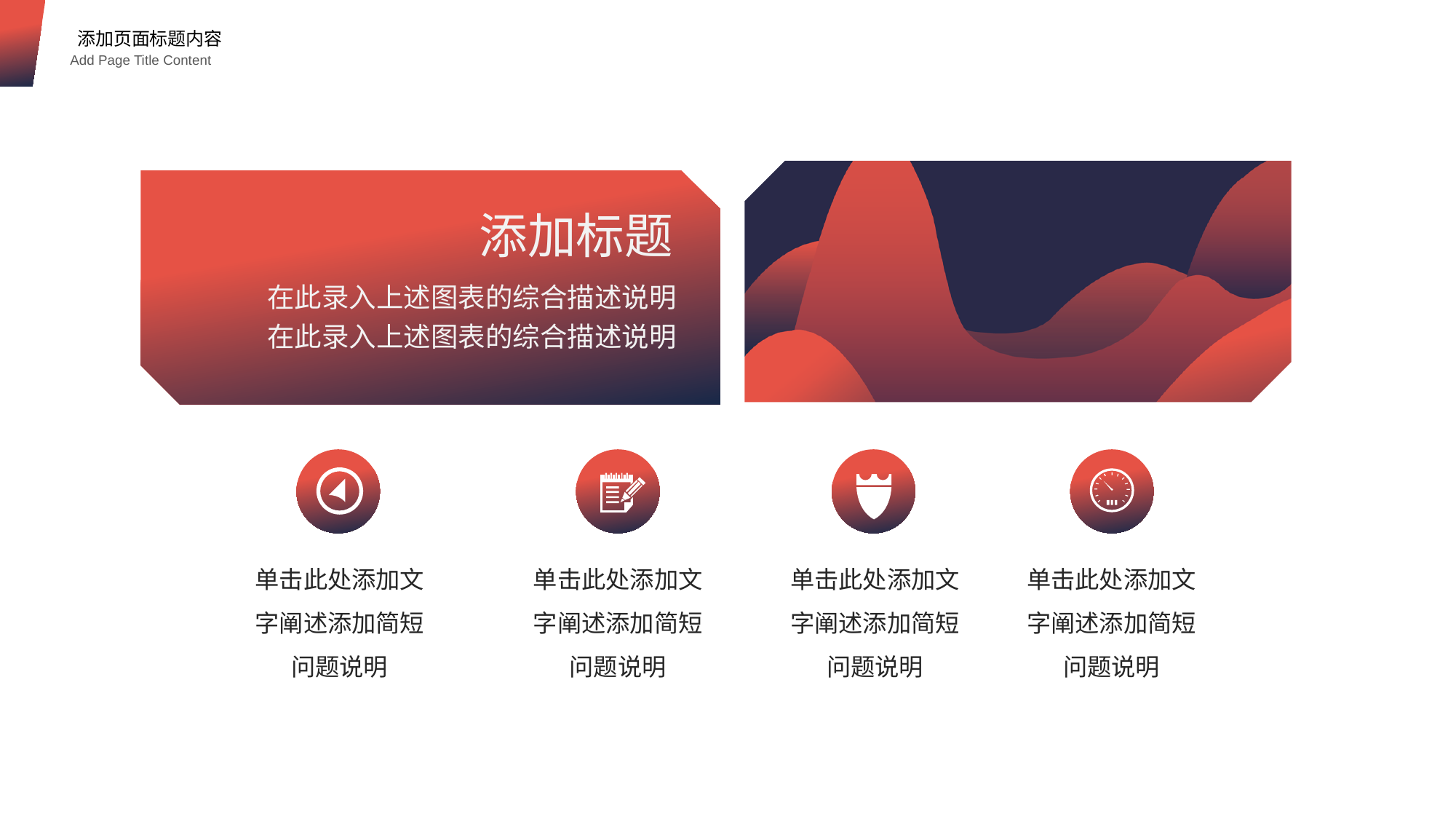

添加页面标题内容
Add Page Title Content

添加标题
在此录入上述图表的综合描述说明在此录入上述图表的综合描述说明

单击此处添加文字阐述添加简短问题说明
单击此处添加文字阐述添加简短问题说明
单击此处添加文字阐述添加简短问题说明
单击此处添加文字阐述添加简短问题说明